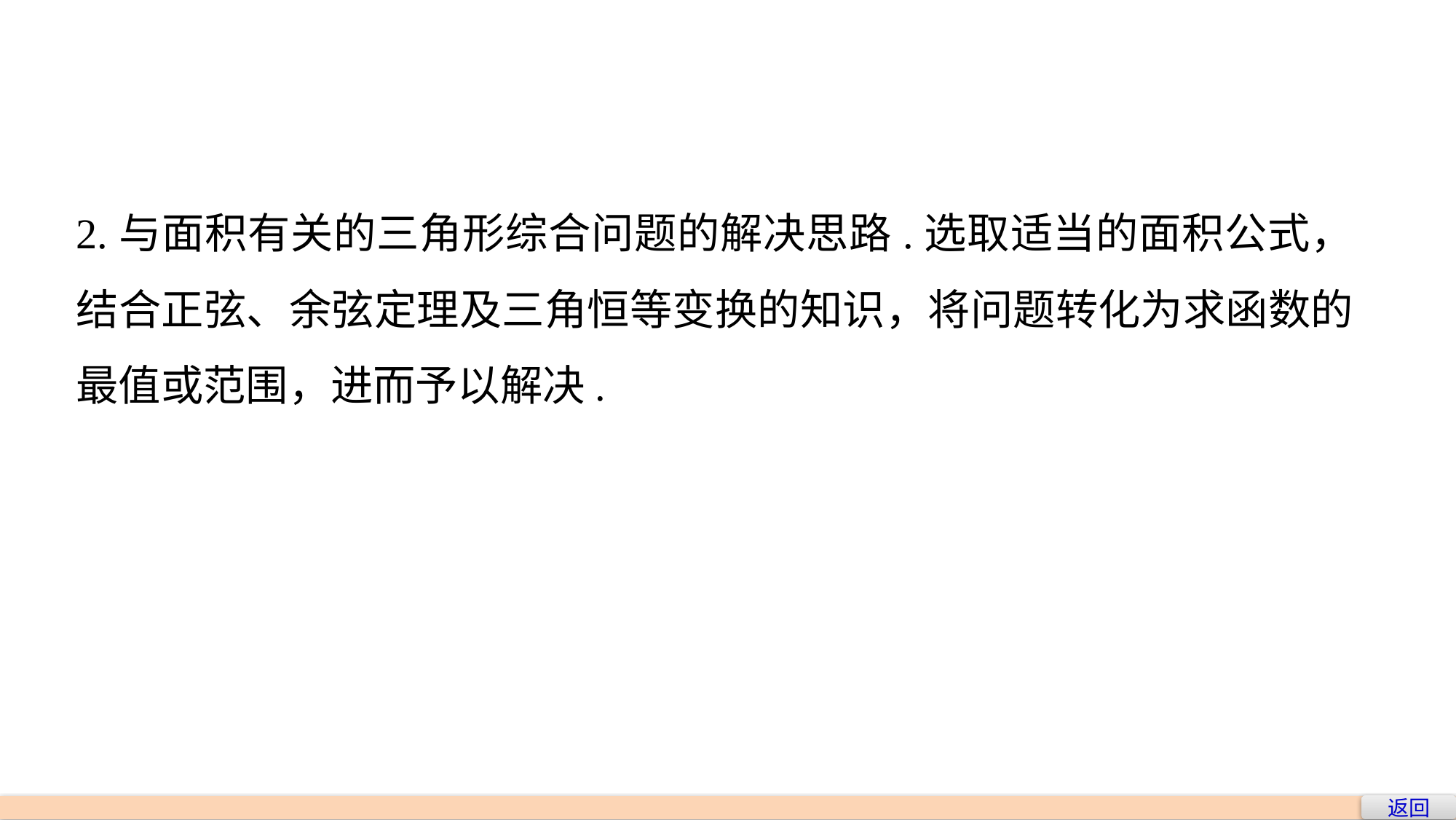

2.与面积有关的三角形综合问题的解决思路.选取适当的面积公式，结合正弦、余弦定理及三角恒等变换的知识，将问题转化为求函数的最值或范围，进而予以解决.
返回